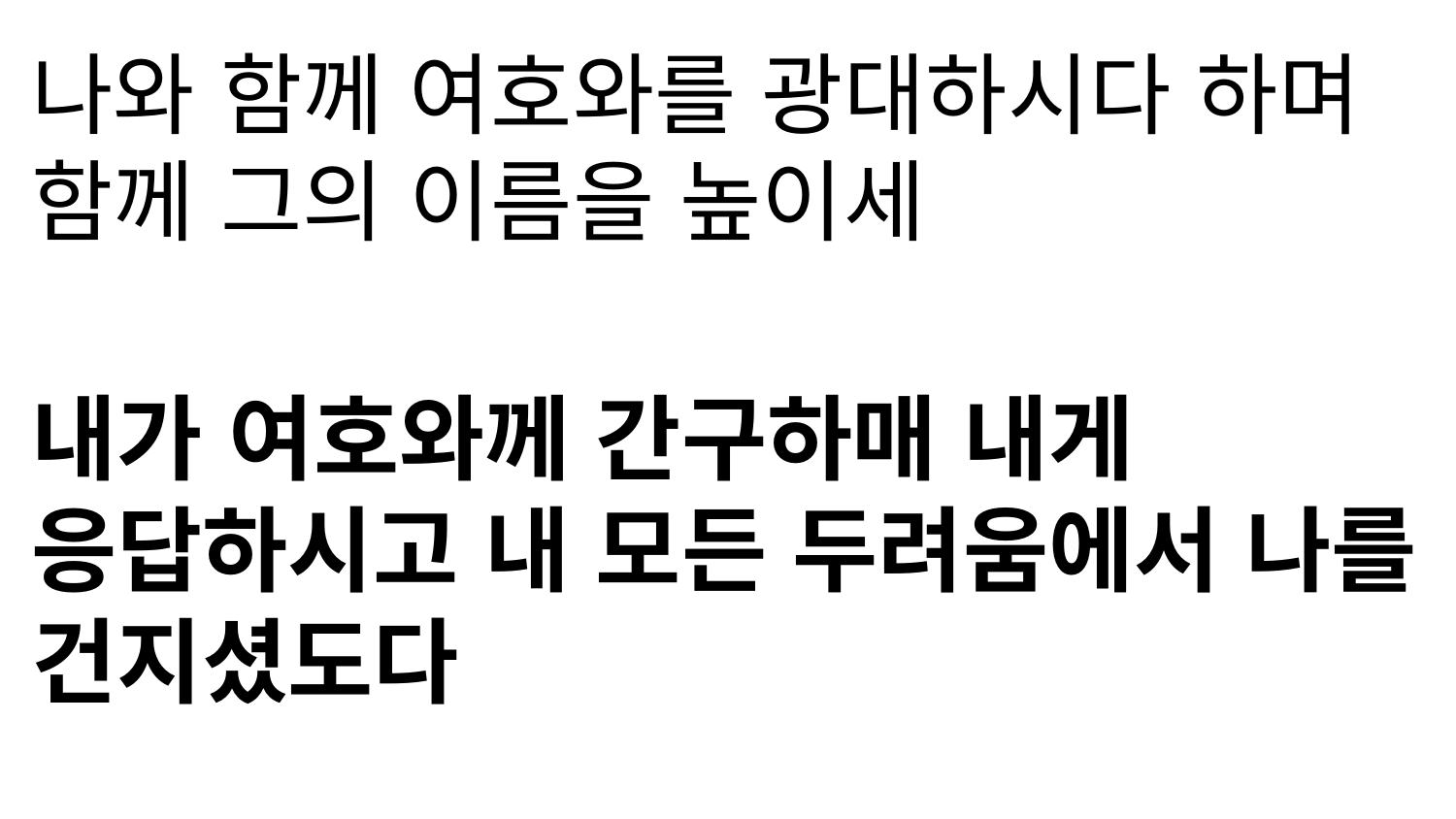

나와 함께 여호와를 광대하시다 하며 함께 그의 이름을 높이세
내가 여호와께 간구하매 내게 응답하시고 내 모든 두려움에서 나를 건지셨도다